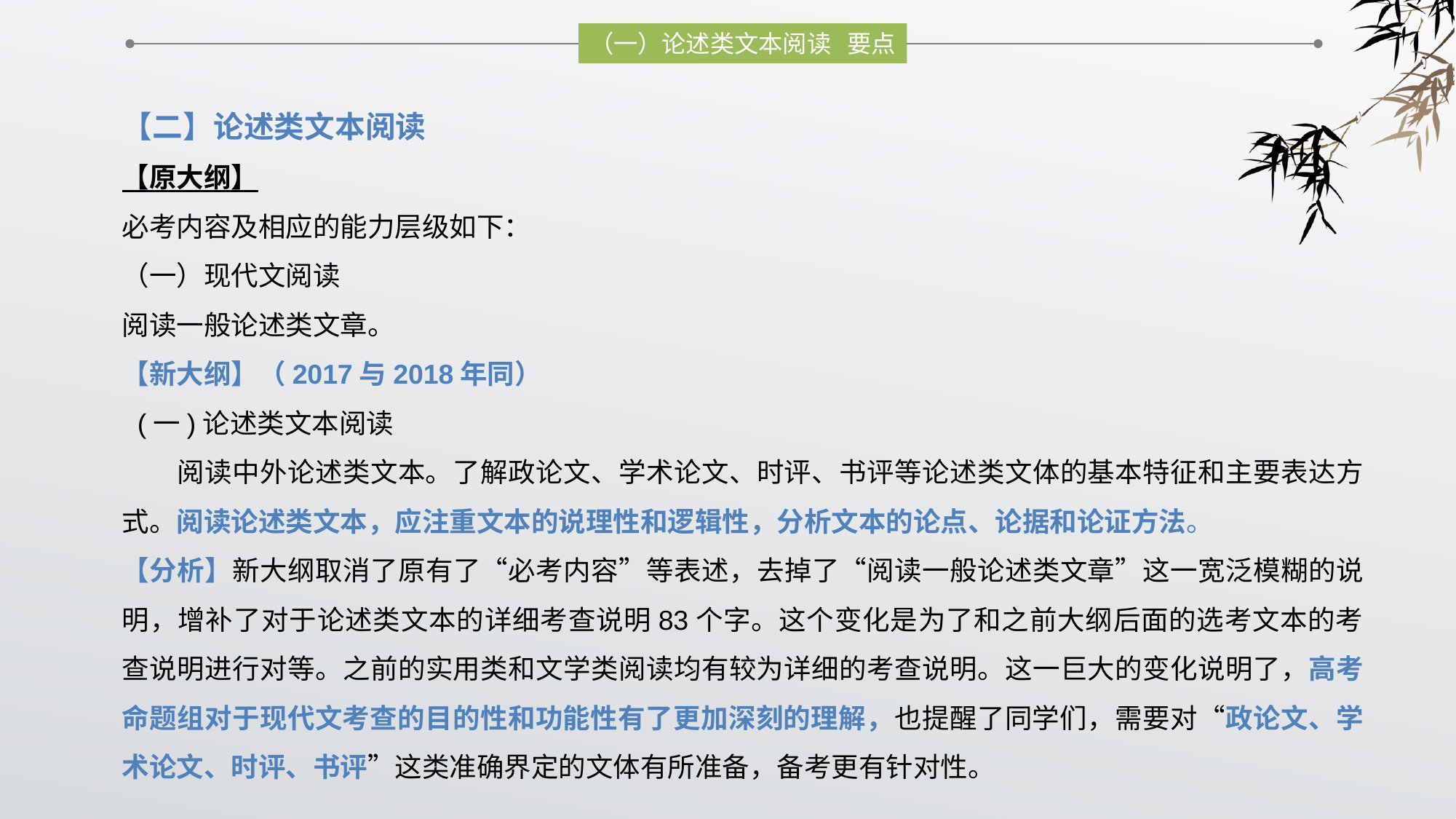

（一）论述类文本阅读   要点
【二】论述类文本阅读
【原大纲】
必考内容及相应的能力层级如下：
（一）现代文阅读
阅读一般论述类文章。
【新大纲】（2017与2018年同）
  (一)论述类文本阅读
　　阅读中外论述类文本。了解政论文、学术论文、时评、书评等论述类文体的基本特征和主要表达方式。阅读论述类文本，应注重文本的说理性和逻辑性，分析文本的论点、论据和论证方法。
【分析】新大纲取消了原有了“必考内容”等表述，去掉了“阅读一般论述类文章”这一宽泛模糊的说明，增补了对于论述类文本的详细考查说明83个字。这个变化是为了和之前大纲后面的选考文本的考查说明进行对等。之前的实用类和文学类阅读均有较为详细的考查说明。这一巨大的变化说明了，高考命题组对于现代文考查的目的性和功能性有了更加深刻的理解，也提醒了同学们，需要对“政论文、学术论文、时评、书评”这类准确界定的文体有所准备，备考更有针对性。